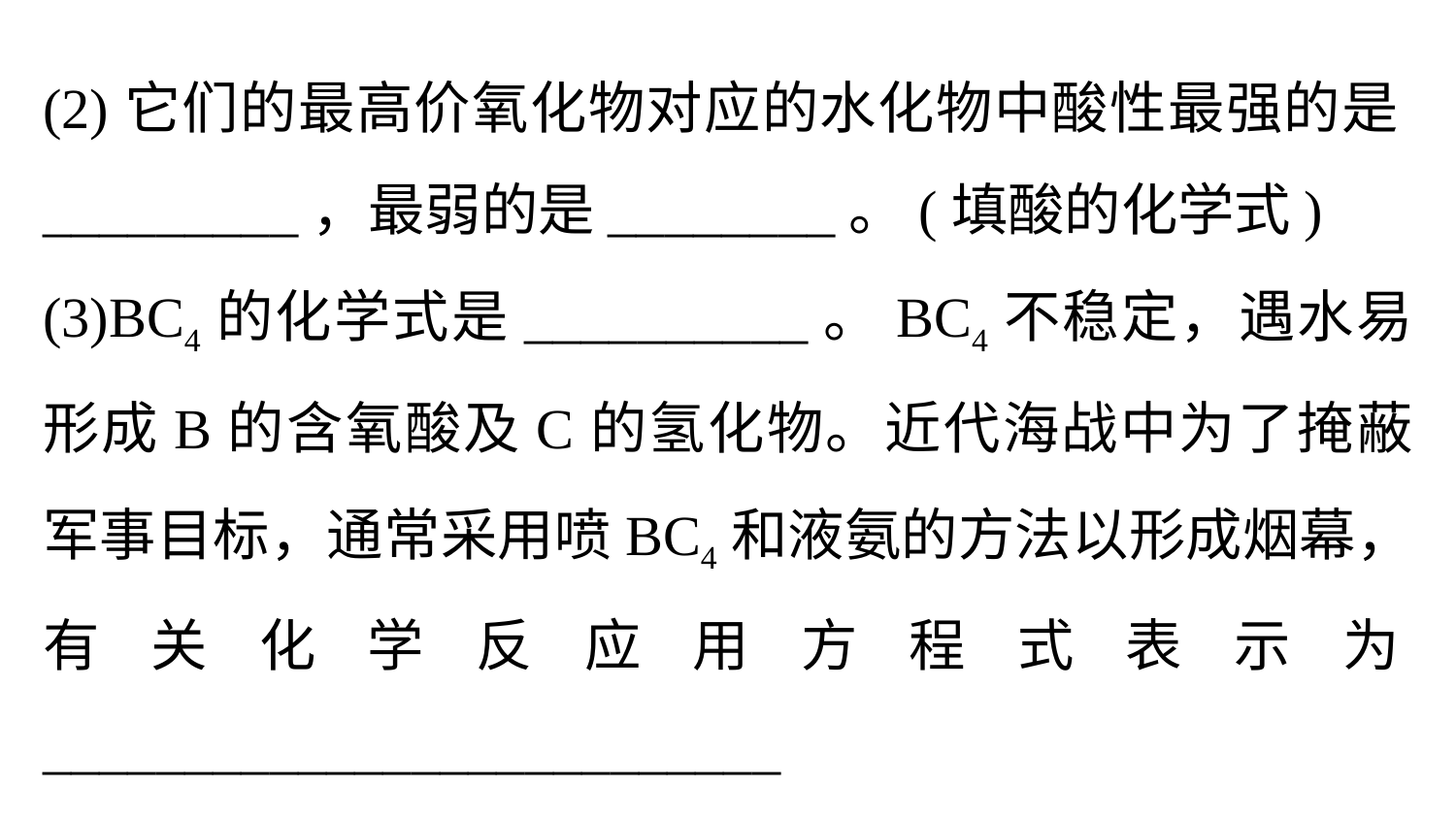

(2)它们的最高价氧化物对应的水化物中酸性最强的是_________，最弱的是________。(填酸的化学式)
(3)BC4的化学式是__________。BC4不稳定，遇水易形成B的含氧酸及C的氢化物。近代海战中为了掩蔽军事目标，通常采用喷BC4和液氨的方法以形成烟幕，有关化学反应用方程式表示为__________________________
_____________________________________________。